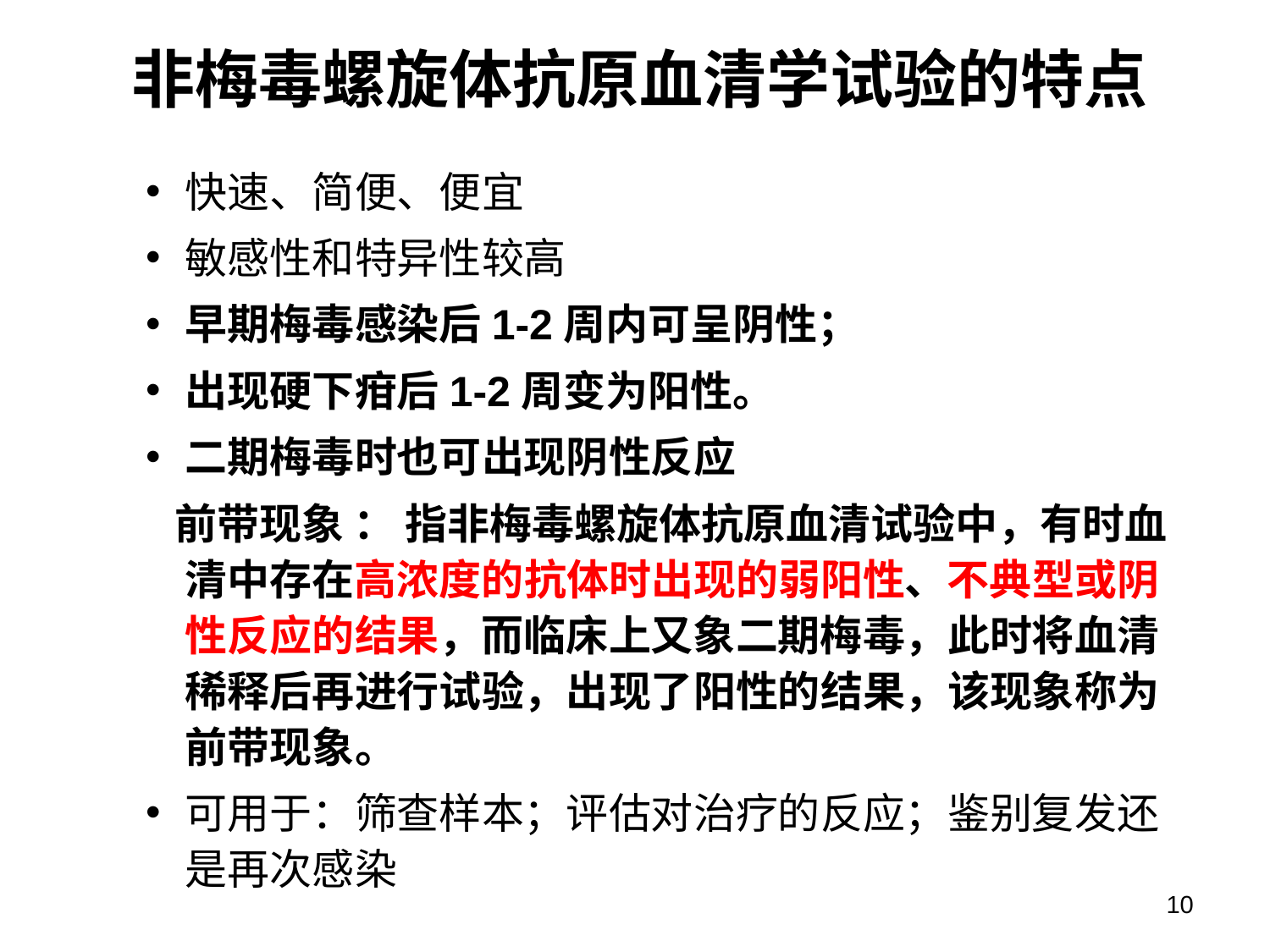

# 非梅毒螺旋体抗原血清学试验的特点

快速、简便、便宜
敏感性和特异性较高
早期梅毒感染后1-2周内可呈阴性；
出现硬下疳后1-2周变为阳性。
二期梅毒时也可出现阴性反应
  前带现象 ： 指非梅毒螺旋体抗原血清试验中，有时血清中存在高浓度的抗体时出现的弱阳性、不典型或阴性反应的结果，而临床上又象二期梅毒，此时将血清稀释后再进行试验，出现了阳性的结果，该现象称为前带现象。
可用于：筛查样本；评估对治疗的反应；鉴别复发还是再次感染

10